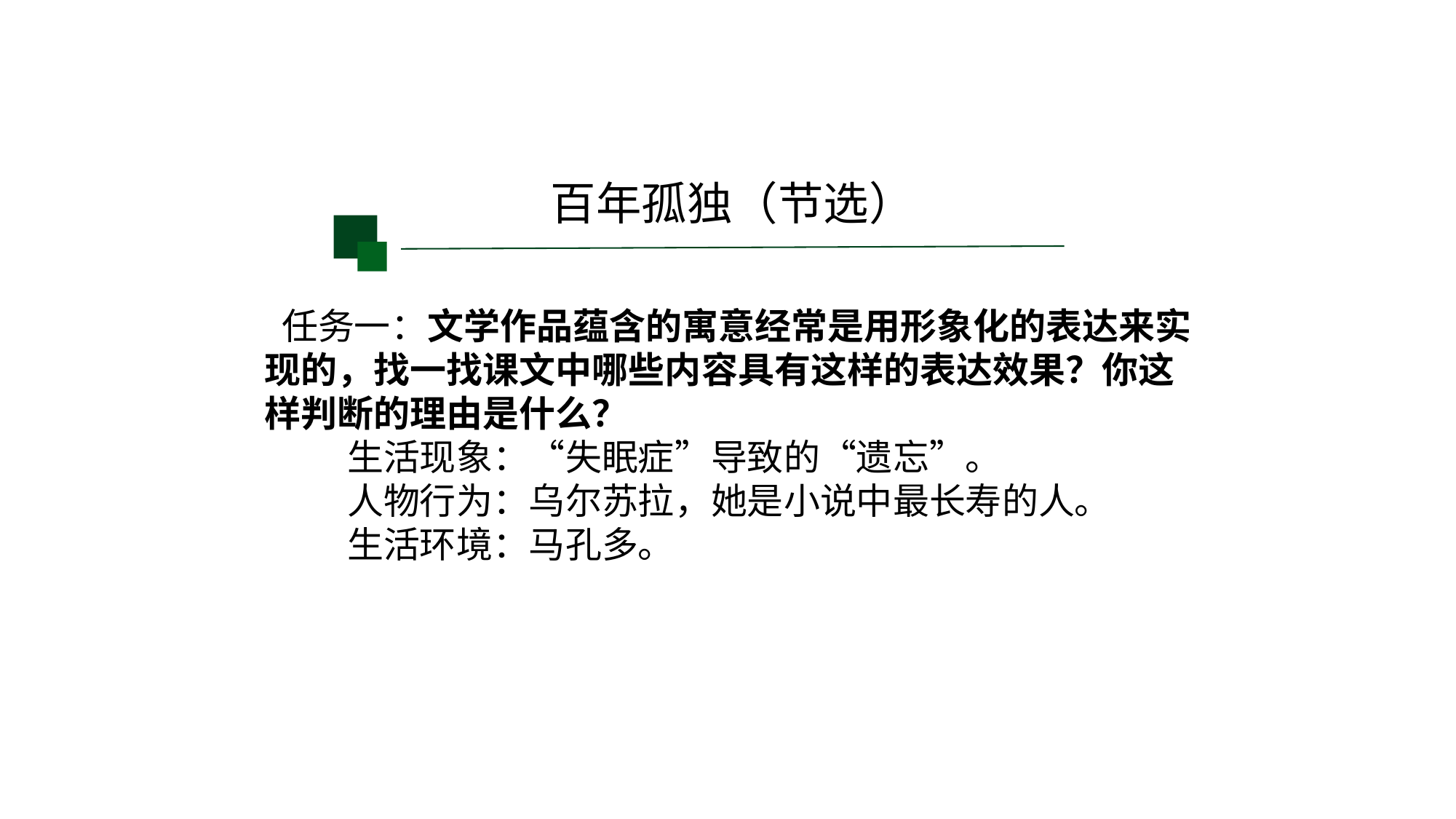

百年孤独（节选）

 任务一：文学作品蕴含的寓意经常是用形象化的表达来实现的，找一找课文中哪些内容具有这样的表达效果？你这样判断的理由是什么？
         生活现象：“失眠症”导致的“遗忘”。
         人物行为：乌尔苏拉，她是小说中最长寿的人。
         生活环境：马孔多。